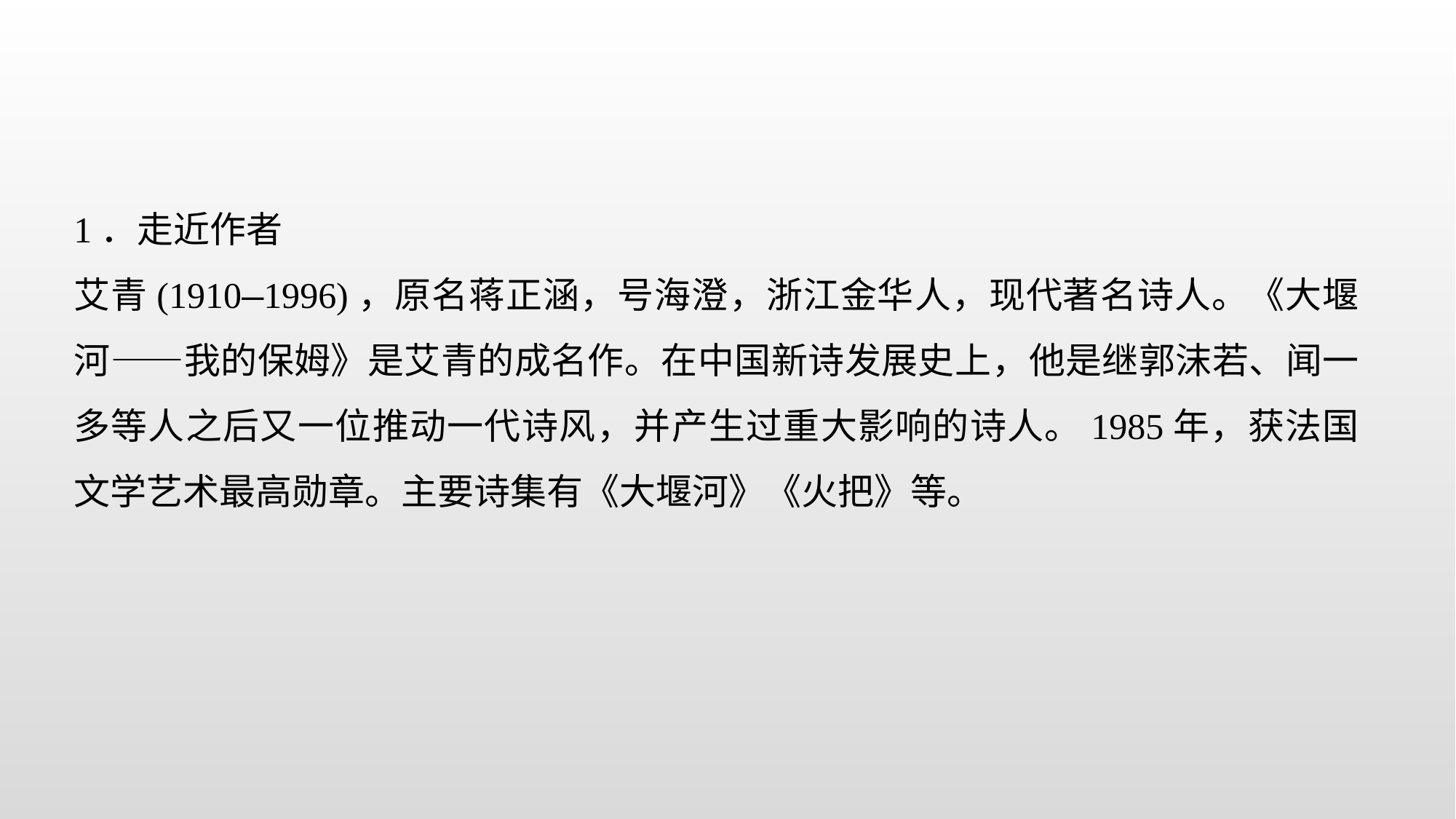

1．走近作者
艾青(1910—1996)，原名蒋正涵，号海澄，浙江金华人，现代著名诗人。《大堰河——我的保姆》是艾青的成名作。在中国新诗发展史上，他是继郭沫若、闻一多等人之后又一位推动一代诗风，并产生过重大影响的诗人。1985年，获法国文学艺术最高勋章。主要诗集有《大堰河》《火把》等。